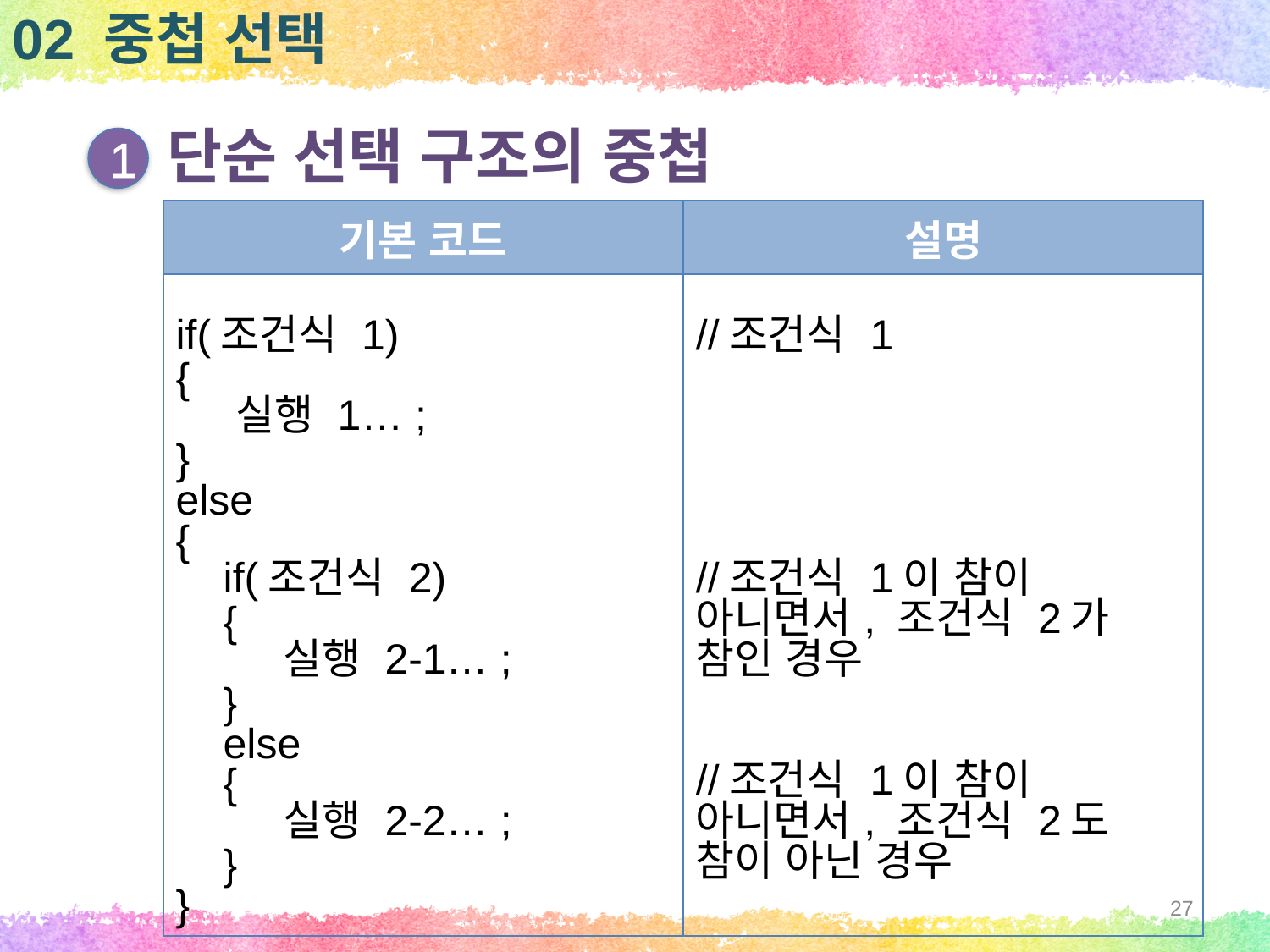

02 중첩 선택
단순 선택 구조의 중첩
1
| 기본 코드 | 설명 |
| --- | --- |
| if(조건식 1) { 실행 1… ; } else { if(조건식 2) { 실행 2-1… ; } else { 실행 2-2… ; } } | //조건식 1 //조건식 1이 참이 아니면서, 조건식 2가 참인 경우 //조건식 1이 참이 아니면서, 조건식 2도 참이 아닌 경우 |
27